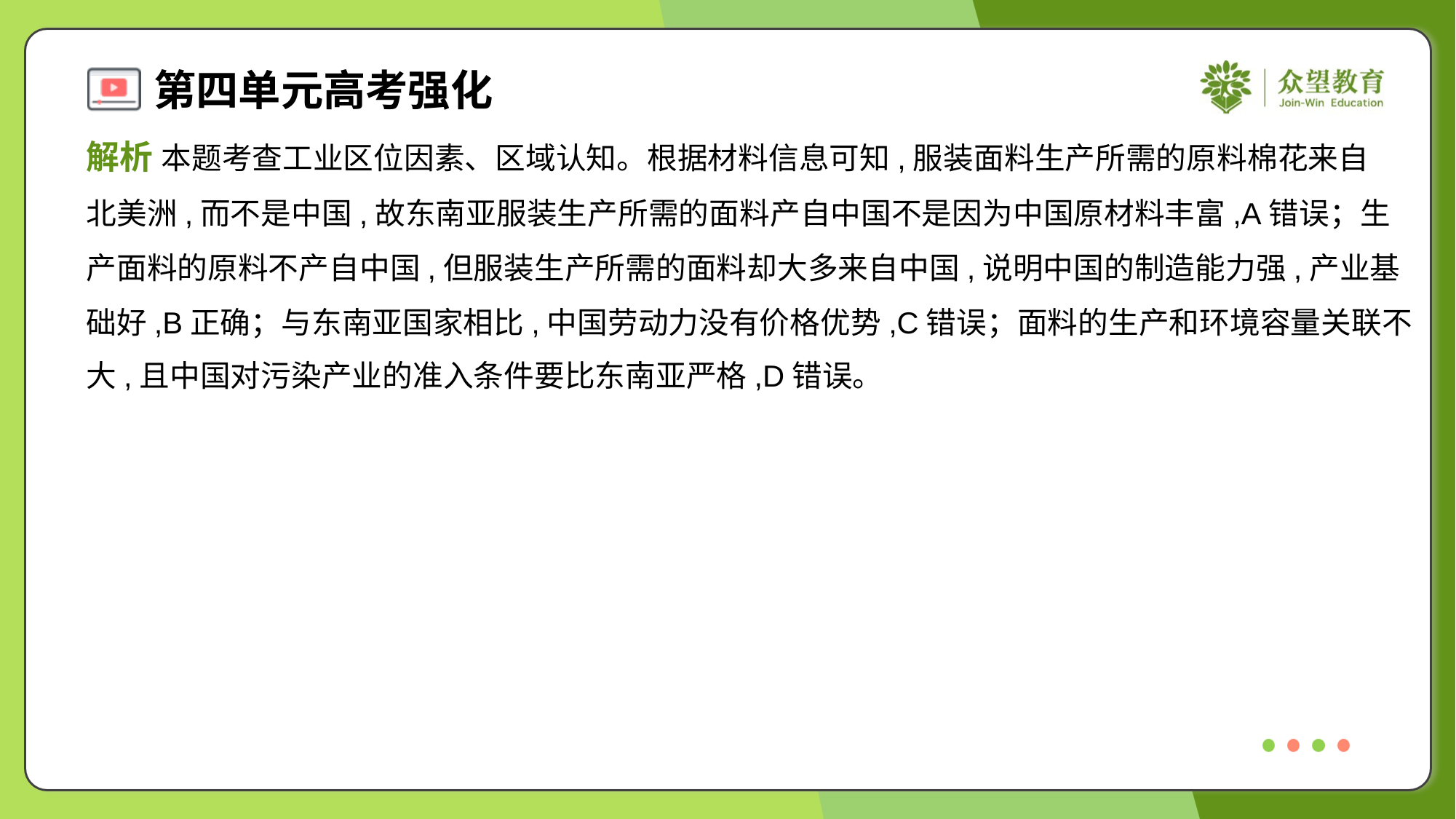

解析 本题考查工业区位因素、区域认知。根据材料信息可知,服装面料生产所需的原料棉花来自
北美洲,而不是中国,故东南亚服装生产所需的面料产自中国不是因为中国原材料丰富,A错误；生
产面料的原料不产自中国,但服装生产所需的面料却大多来自中国,说明中国的制造能力强,产业基
础好,B正确；与东南亚国家相比,中国劳动力没有价格优势,C错误；面料的生产和环境容量关联不
大,且中国对污染产业的准入条件要比东南亚严格,D错误。